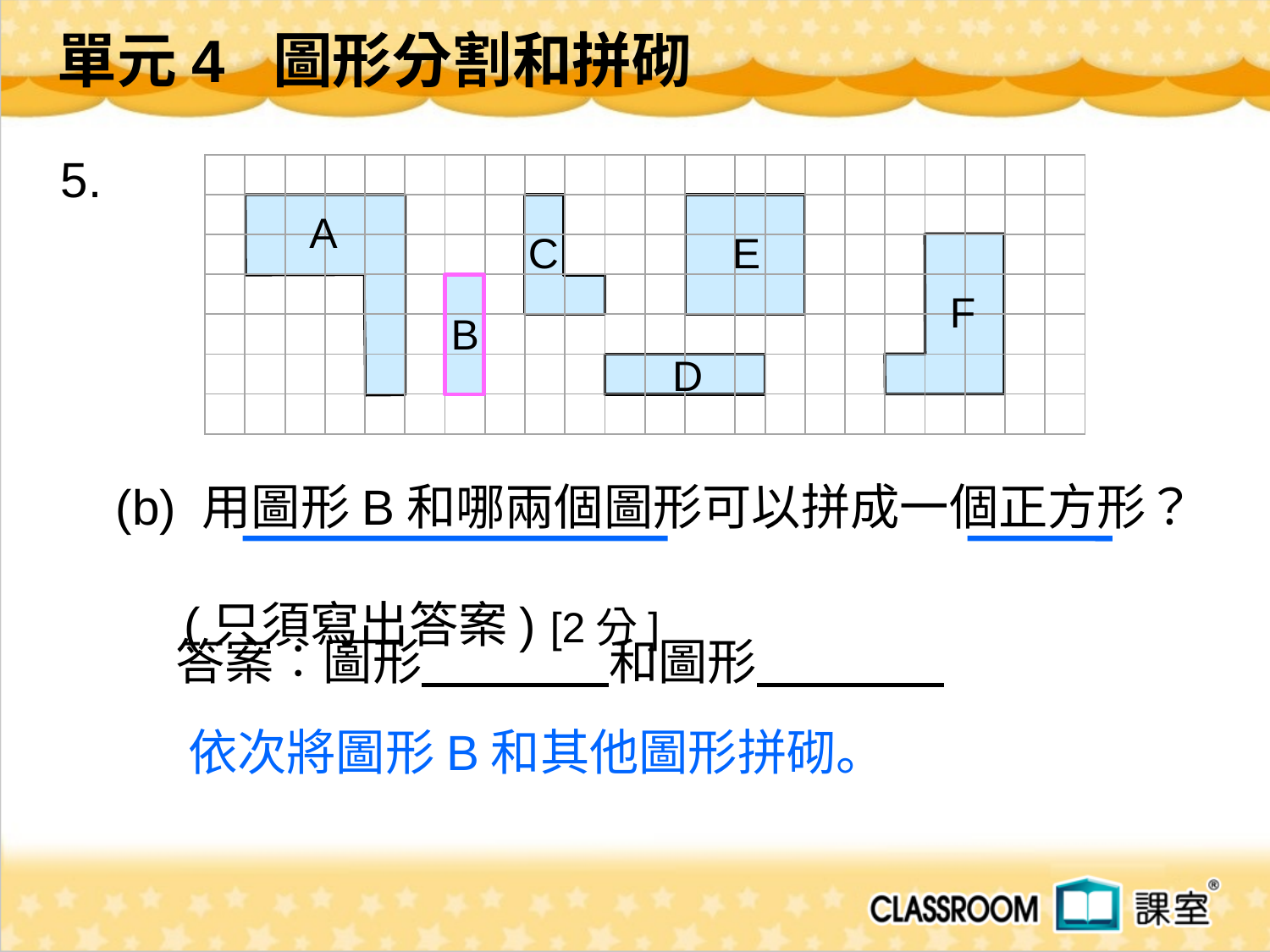

單元4  圖形分割和拼砌
  5.

      (b) 用圖形B和哪兩個圖形可以拼成一個正方形？
(只須寫出答案) [2分]
|  |  |  |  |  |  |  |  |  |  |  |  |  |  |  |  |  |  |  |  |  |  |
| --- | --- | --- | --- | --- | --- | --- | --- | --- | --- | --- | --- | --- | --- | --- | --- | --- | --- | --- | --- | --- | --- |
|  |  |  |  |  |  |  |  |  |  |  |  |  |  |  |  |  |  |  |  |  |  |
|  |  |  |  |  |  |  |  |  |  |  |  |  |  |  |  |  |  |  |  |  |  |
|  |  |  |  |  |  |  |  |  |  |  |  |  |  |  |  |  |  |  |  |  |  |
|  |  |  |  |  |  |  |  |  |  |  |  |  |  |  |  |  |  |  |  |  |  |
|  |  |  |  |  |  |  |  |  |  |  |  |  |  |  |  |  |  |  |  |  |  |
|  |  |  |  |  |  |  |  |  |  |  |  |  |  |  |  |  |  |  |  |  |  |

A
E
C

F
B
D

答案︰圖形                 和圖形
依次將圖形B和其他圖形拼砌。